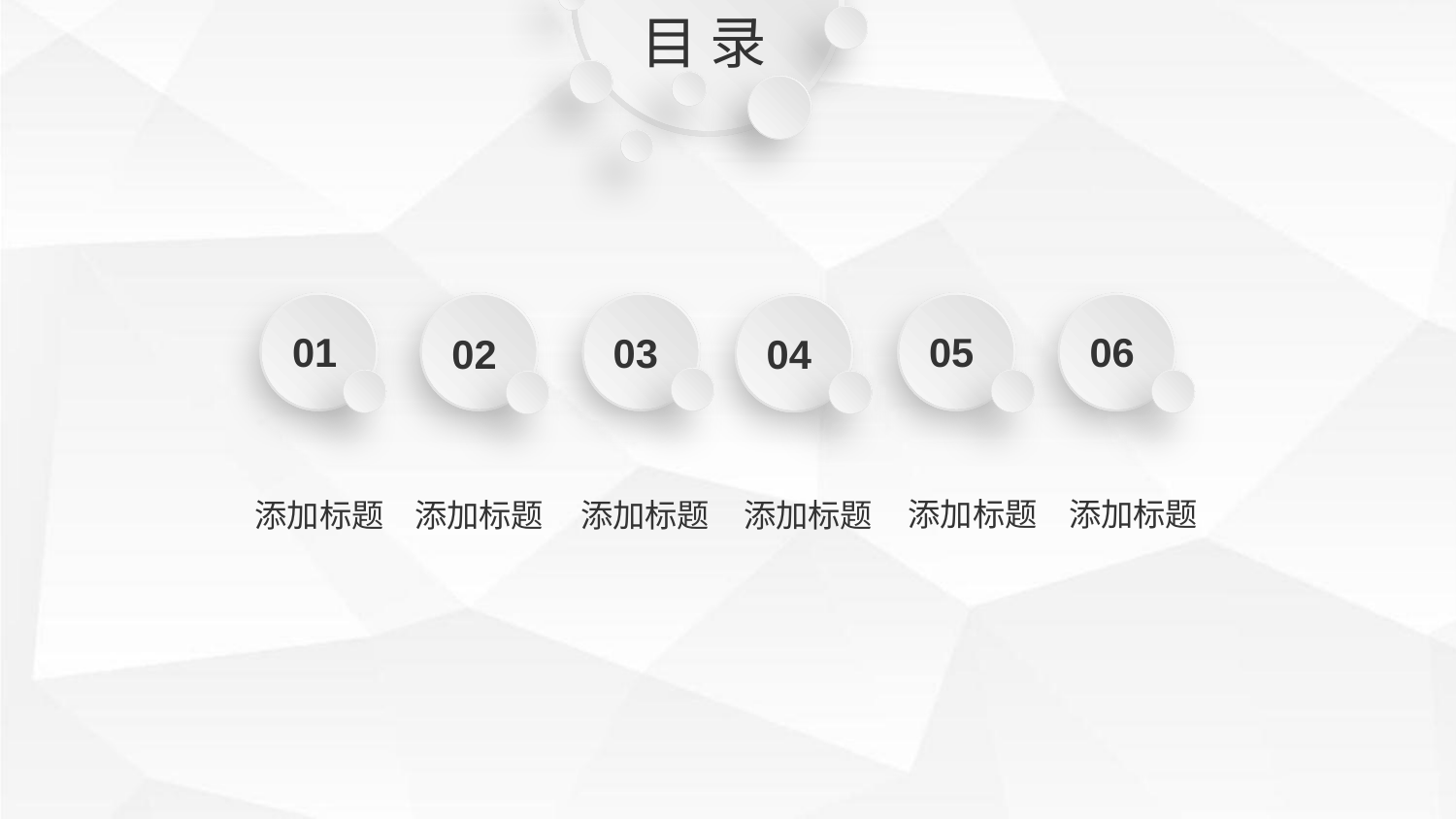

目 录

01

02

03

05

06

04

添加标题

添加标题

添加标题

添加标题

添加标题

添加标题